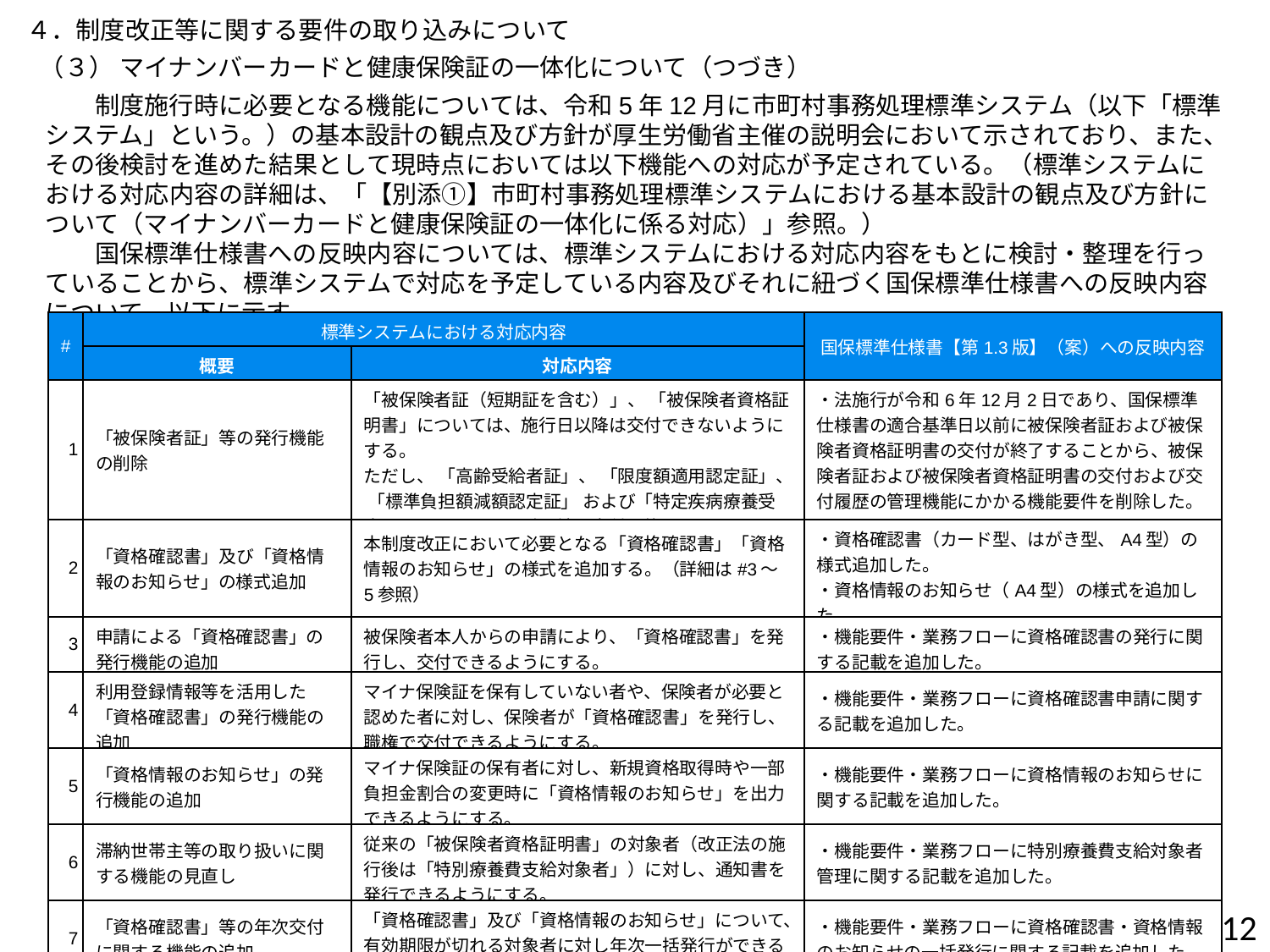

４．制度改正等に関する要件の取り込みについて
（３） マイナンバーカードと健康保険証の一体化について（つづき）
　　　制度施行時に必要となる機能については、令和5年12月に市町村事務処理標準システム（以下「標準システム」という。）の基本設計の観点及び方針が厚生労働省主催の説明会において示されており、また、その後検討を進めた結果として現時点においては以下機能への対応が予定されている。（標準システムにおける対応内容の詳細は、「【別添①】市町村事務処理標準システムにおける基本設計の観点及び方針について（マイナンバーカードと健康保険証の一体化に係る対応）」参照。）
　　　国保標準仕様書への反映内容については、標準システムにおける対応内容をもとに検討・整理を行っていることから、標準システムで対応を予定している内容及びそれに紐づく国保標準仕様書への反映内容について、以下に示す。
| # | 標準システムにおける対応内容 |  | 国保標準仕様書【第1.3版】（案）への反映内容 |
| --- | --- | --- | --- |
|  | 概要 | 対応内容 |  |
| 1 | 「被保険者証」等の発行機能の削除 | 「被保険者証（短期証を含む）」、 「被保険者資格証明書」については、施行日以降は交付できないようにする。 ただし、 「高齢受給者証」、 「限度額適用認定証」、 「標準負担額減額認定証」 および「特定疾病療養受療証」については、引き続き交付可能とする。 | ・法施行が令和6年12月2日であり、国保標準仕様書の適合基準日以前に被保険者証および被保険者資格証明書の交付が終了することから、被保険者証および被保険者資格証明書の交付および交付履歴の管理機能にかかる機能要件を削除した。 |
| 2 | 「資格確認書」及び「資格情報のお知らせ」の様式追加 | 本制度改正において必要となる「資格確認書」「資格情報のお知らせ」の様式を追加する。（詳細は#3～5参照） | ・資格確認書（カード型、はがき型、A4型）の様式追加した。 ・資格情報のお知らせ（A4型）の様式を追加した。 |
| 3 | 申請による「資格確認書」の発行機能の追加 | 被保険者本人からの申請により、「資格確認書」を発行し、交付できるようにする。 | ・機能要件・業務フローに資格確認書の発行に関する記載を追加した。 |
| 4 | 利用登録情報等を活用した「資格確認書」の発行機能の追加 | マイナ保険証を保有していない者や、保険者が必要と認めた者に対し、保険者が「資格確認書」を発行し、職権で交付できるようにする。 | ・機能要件・業務フローに資格確認書申請に関する記載を追加した。 |
| 5 | 「資格情報のお知らせ」の発行機能の追加 | マイナ保険証の保有者に対し、新規資格取得時や一部負担金割合の変更時に「資格情報のお知らせ」を出力できるようにする。 | ・機能要件・業務フローに資格情報のお知らせに関する記載を追加した。 |
| 6 | 滞納世帯主等の取り扱いに関する機能の見直し | 従来の「被保険者資格証明書」の対象者（改正法の施行後は「特別療養費支給対象者」）に対し、通知書を発行できるようにする。 | ・機能要件・業務フローに特別療養費支給対象者管理に関する記載を追加した。 |
| 7 | 「資格確認書」等の年次交付に関する機能の追加 | 「資格確認書」及び「資格情報のお知らせ」について、有効期限が切れる対象者に対し年次一括発行ができるようにする。 | ・機能要件・業務フローに資格確認書・資格情報のお知らせの一括発行に関する記載を追加した。 |
12